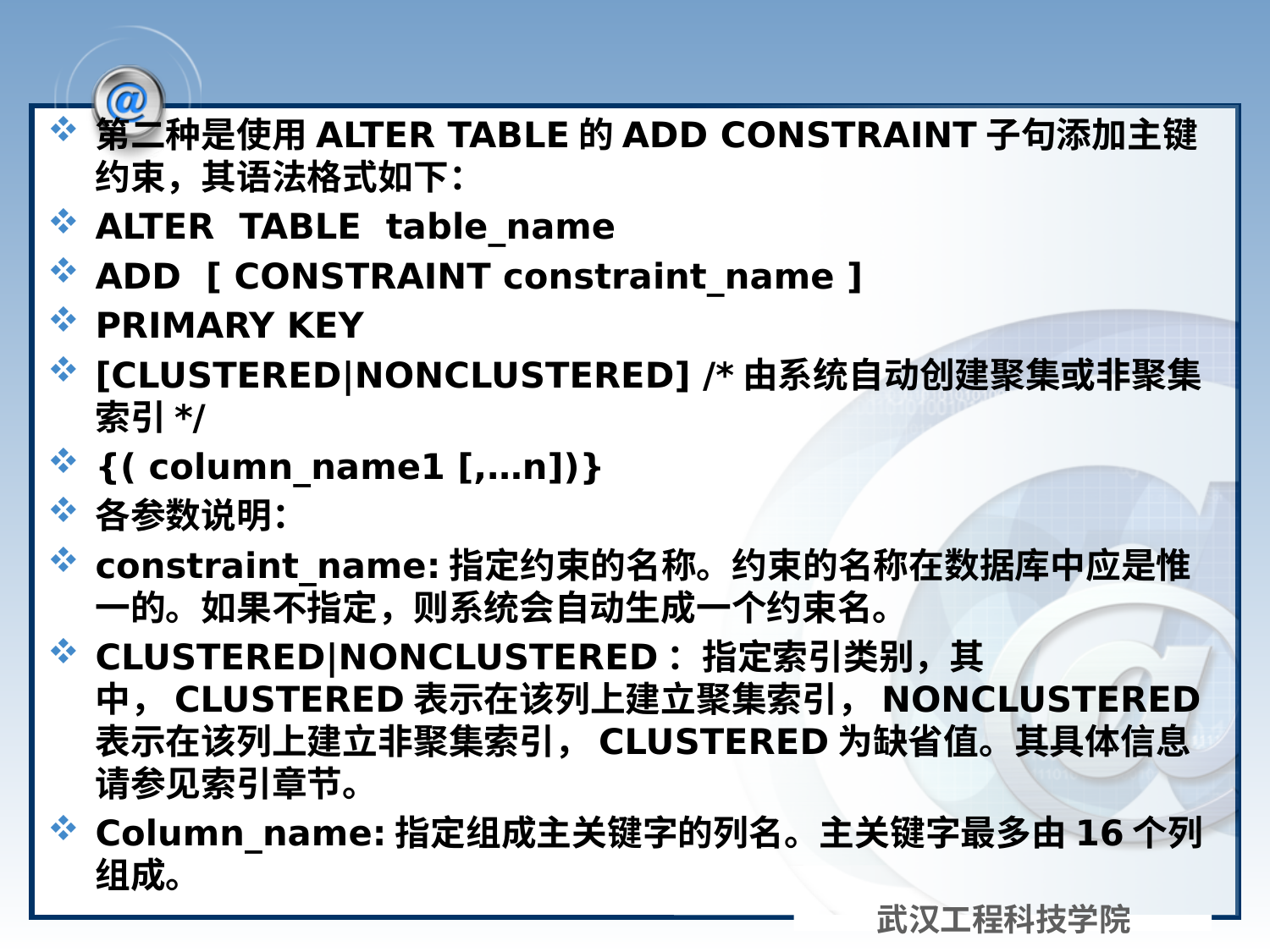

#
第二种是使用ALTER TABLE的ADD CONSTRAINT子句添加主键约束，其语法格式如下：
ALTER  TABLE  table_name
ADD  [ CONSTRAINT constraint_name ]
PRIMARY KEY
[CLUSTERED|NONCLUSTERED] /*由系统自动创建聚集或非聚集索引*/
{( column_name1 [,…n])}
各参数说明：
constraint_name:指定约束的名称。约束的名称在数据库中应是惟一的。如果不指定，则系统会自动生成一个约束名。
CLUSTERED|NONCLUSTERED：指定索引类别，其中，CLUSTERED表示在该列上建立聚集索引，NONCLUSTERED表示在该列上建立非聚集索引，CLUSTERED为缺省值。其具体信息请参见索引章节。
Column_name:指定组成主关键字的列名。主关键字最多由16个列组成。

武汉工程科技学院